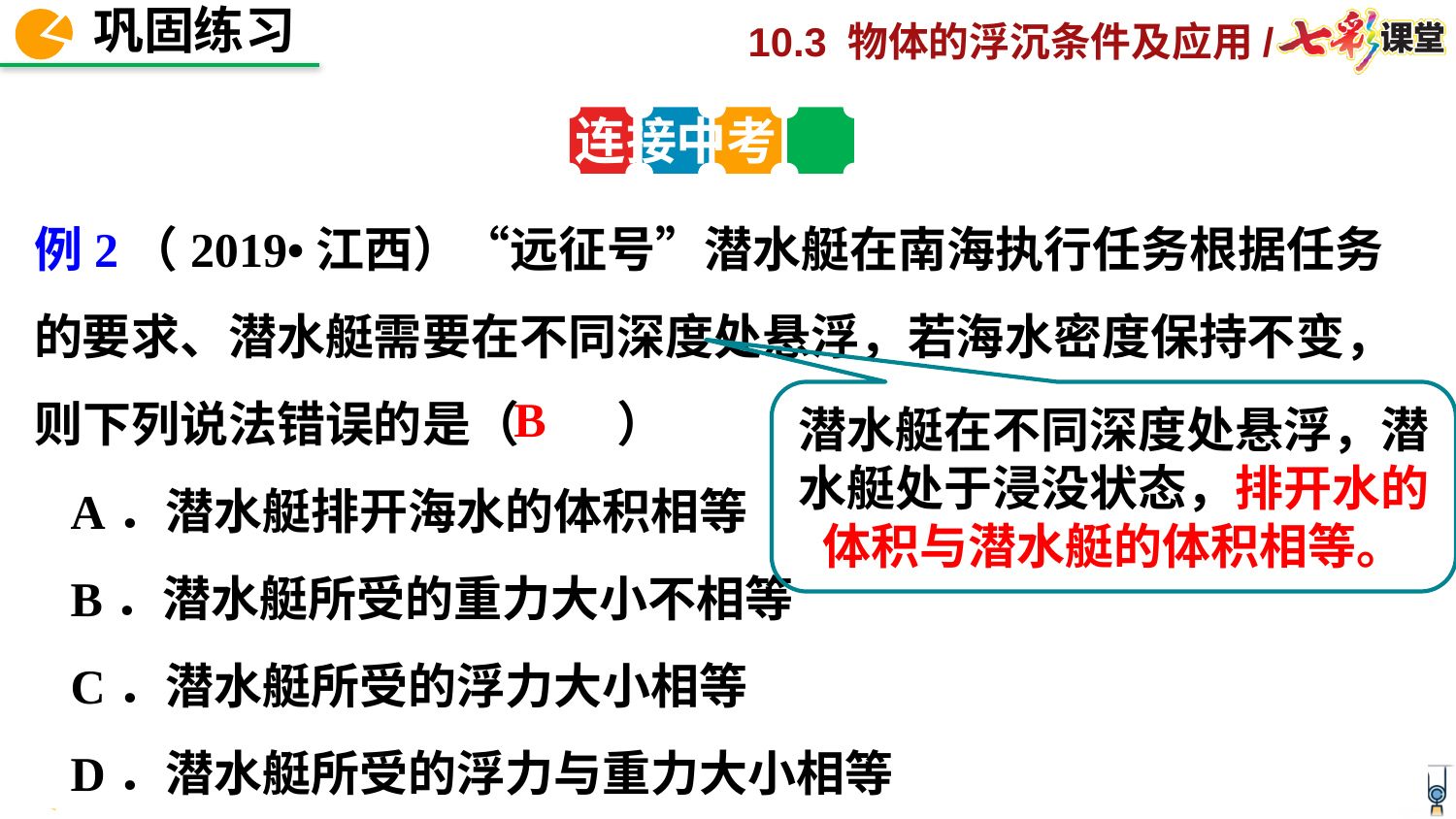

连接中考

例2（2019•江西）“远征号”潜水艇在南海执行任务根据任务的要求、潜水艇需要在不同深度处悬浮，若海水密度保持不变，则下列说法错误的是（　　）
   A．潜水艇排开海水的体积相等
   B．潜水艇所受的重力大小不相等
   C．潜水艇所受的浮力大小相等
   D．潜水艇所受的浮力与重力大小相等
B
潜水艇在不同深度处悬浮，潜水艇处于浸没状态，排开水的体积与潜水艇的体积相等。